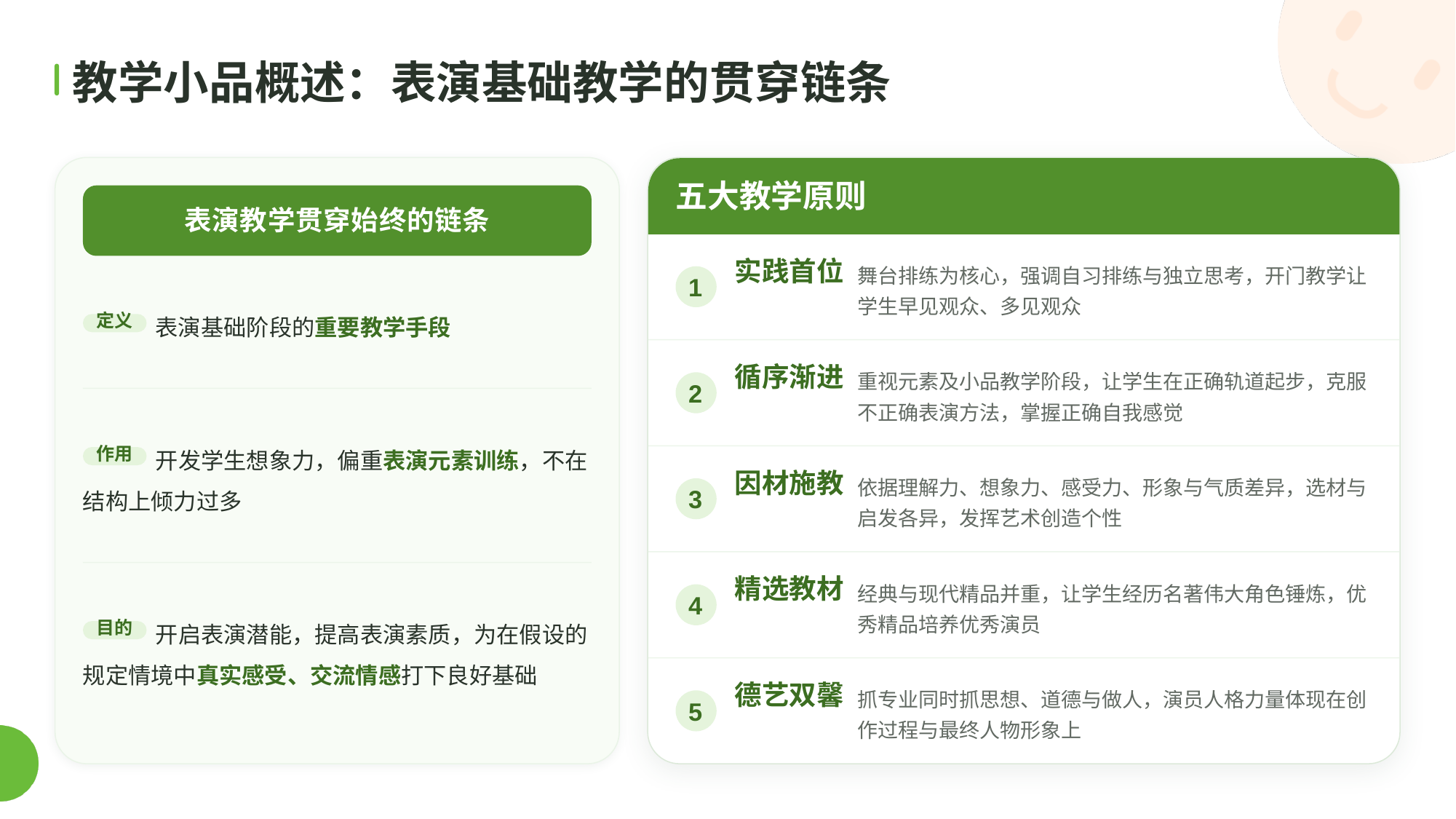

教学小品概述：表演基础教学的贯穿链条

五大教学原则

表演教学贯穿始终的链条

实践首位
舞台排练为核心，强调自习排练与独立思考，开门教学让学生早见观众、多见观众

1
表演基础阶段的重要教学手段
定义

循序渐进
重视元素及小品教学阶段，让学生在正确轨道起步，克服不正确表演方法，掌握正确自我感觉

2

开发学生想象力，偏重表演元素训练，不在结构上倾力过多
作用

因材施教
依据理解力、想象力、感受力、形象与气质差异，选材与启发各异，发挥艺术创造个性

3

精选教材
经典与现代精品并重，让学生经历名著伟大角色锤炼，优秀精品培养优秀演员

4
开启表演潜能，提高表演素质，为在假设的规定情境中真实感受、交流情感打下良好基础
目的

德艺双馨
抓专业同时抓思想、道德与做人，演员人格力量体现在创作过程与最终人物形象上

5